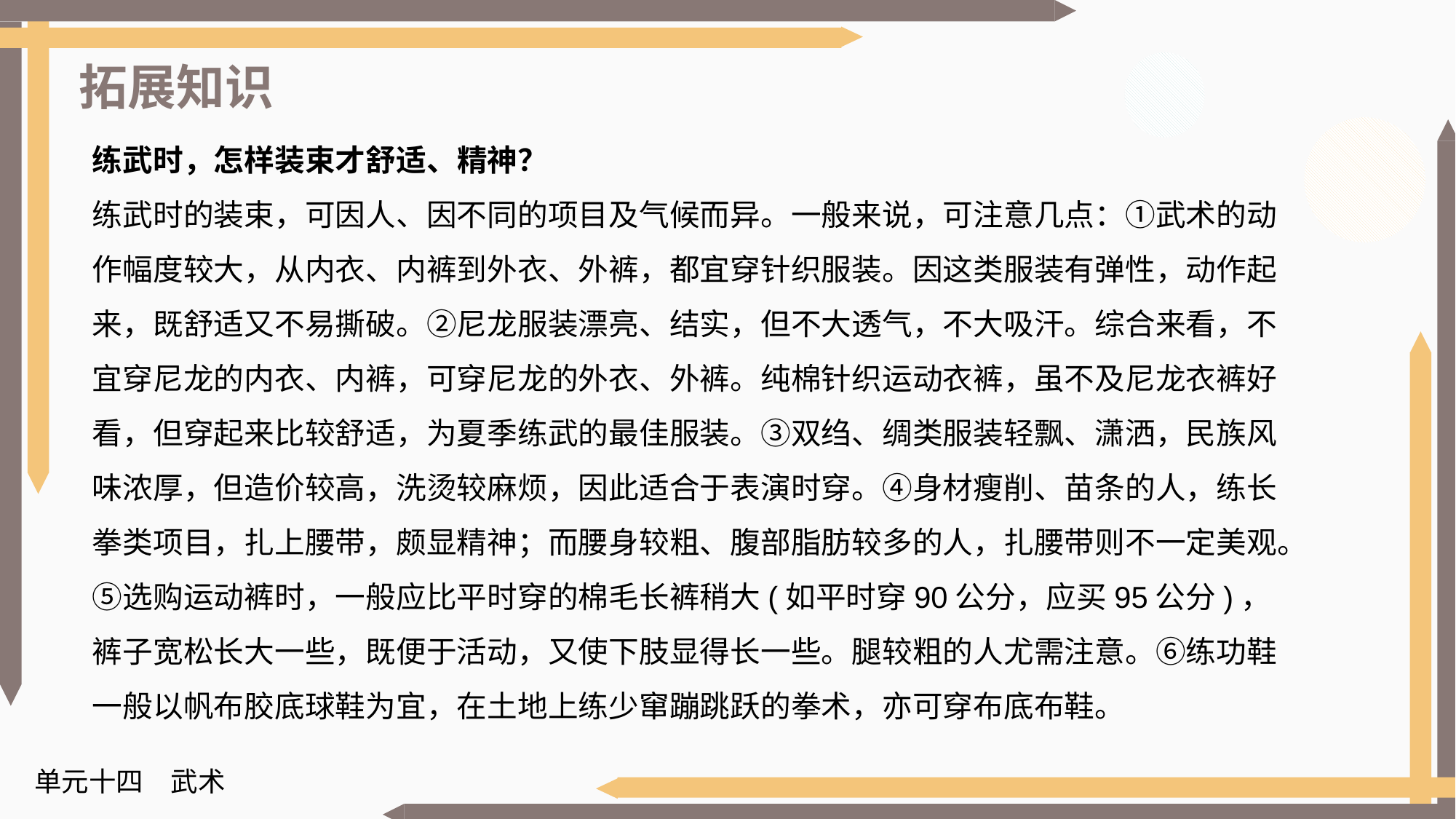

拓展知识

练武时，怎样装束才舒适、精神？
练武时的装束，可因人、因不同的项目及气候而异。一般来说，可注意几点：①武术的动作幅度较大，从内衣、内裤到外衣、外裤，都宜穿针织服装。因这类服装有弹性，动作起来，既舒适又不易撕破。②尼龙服装漂亮、结实，但不大透气，不大吸汗。综合来看，不宜穿尼龙的内衣、内裤，可穿尼龙的外衣、外裤。纯棉针织运动衣裤，虽不及尼龙衣裤好看，但穿起来比较舒适，为夏季练武的最佳服装。③双绉、绸类服装轻飘、潇洒，民族风味浓厚，但造价较高，洗烫较麻烦，因此适合于表演时穿。④身材瘦削、苗条的人，练长拳类项目，扎上腰带，颇显精神；而腰身较粗、腹部脂肪较多的人，扎腰带则不一定美观。⑤选购运动裤时，一般应比平时穿的棉毛长裤稍大(如平时穿90公分，应买95公分)，裤子宽松长大一些，既便于活动，又使下肢显得长一些。腿较粗的人尤需注意。⑥练功鞋一般以帆布胶底球鞋为宜，在土地上练少窜蹦跳跃的拳术，亦可穿布底布鞋。

单元十四　武术